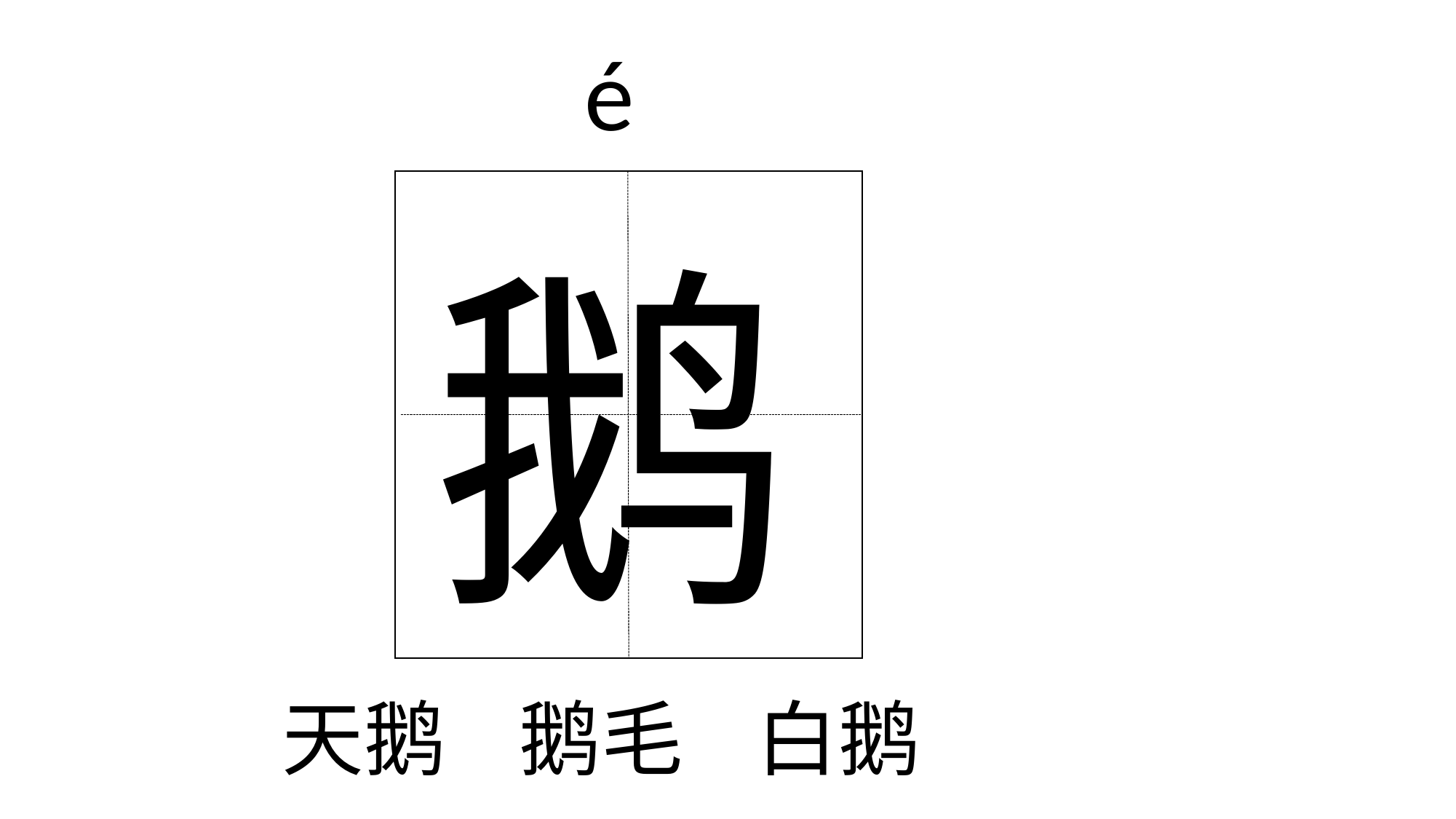

é
|  |
| --- |
鹅
天鹅    鹅毛    白鹅